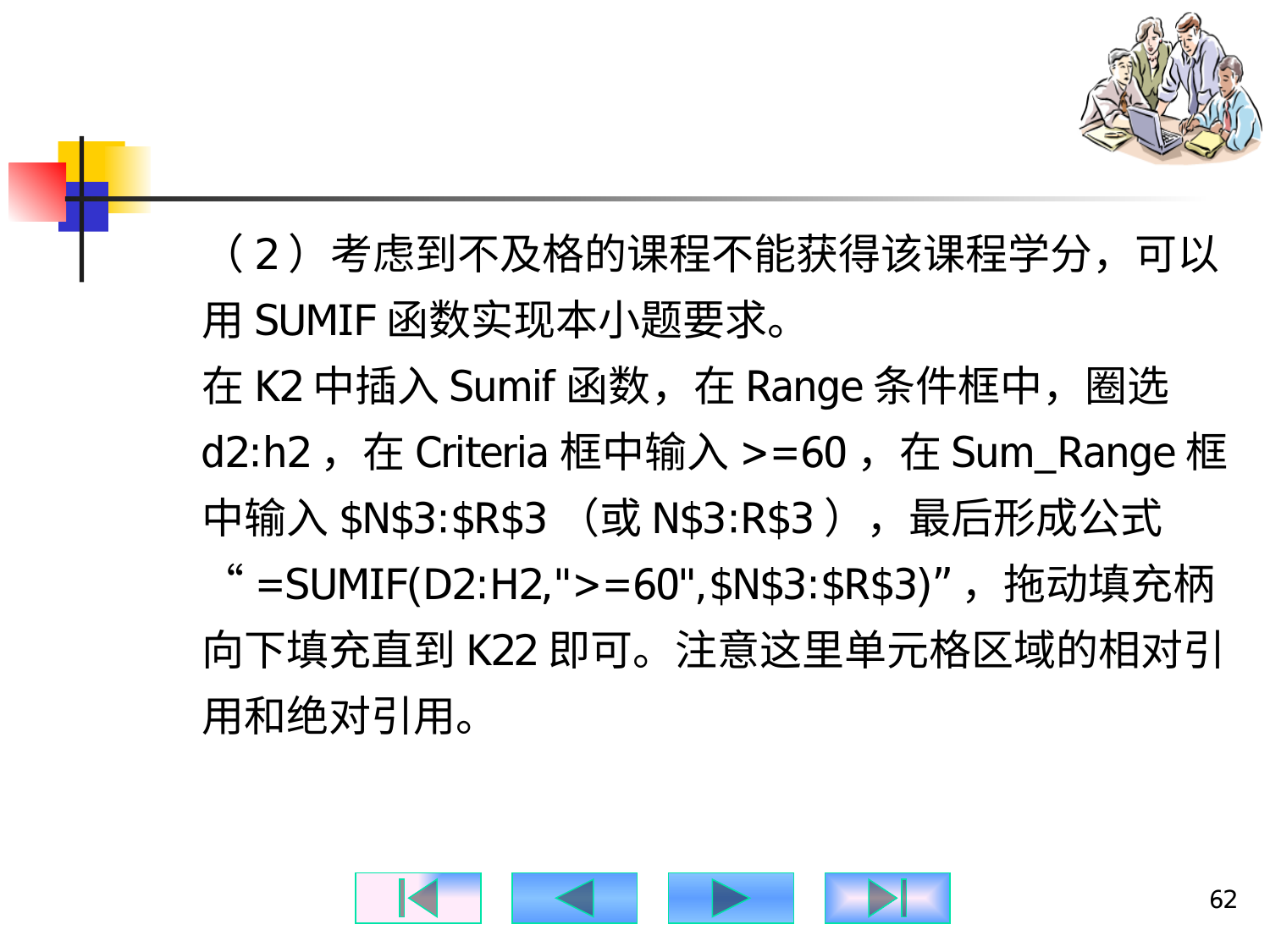

#
（2）考虑到不及格的课程不能获得该课程学分，可以用SUMIF函数实现本小题要求。
在K2中插入Sumif函数，在Range条件框中，圈选d2:h2，在Criteria框中输入>=60，在Sum_Range框中输入$N$3:$R$3（或N$3:R$3），最后形成公式“=SUMIF(D2:H2,">=60",$N$3:$R$3)”，拖动填充柄向下填充直到K22即可。注意这里单元格区域的相对引用和绝对引用。

62